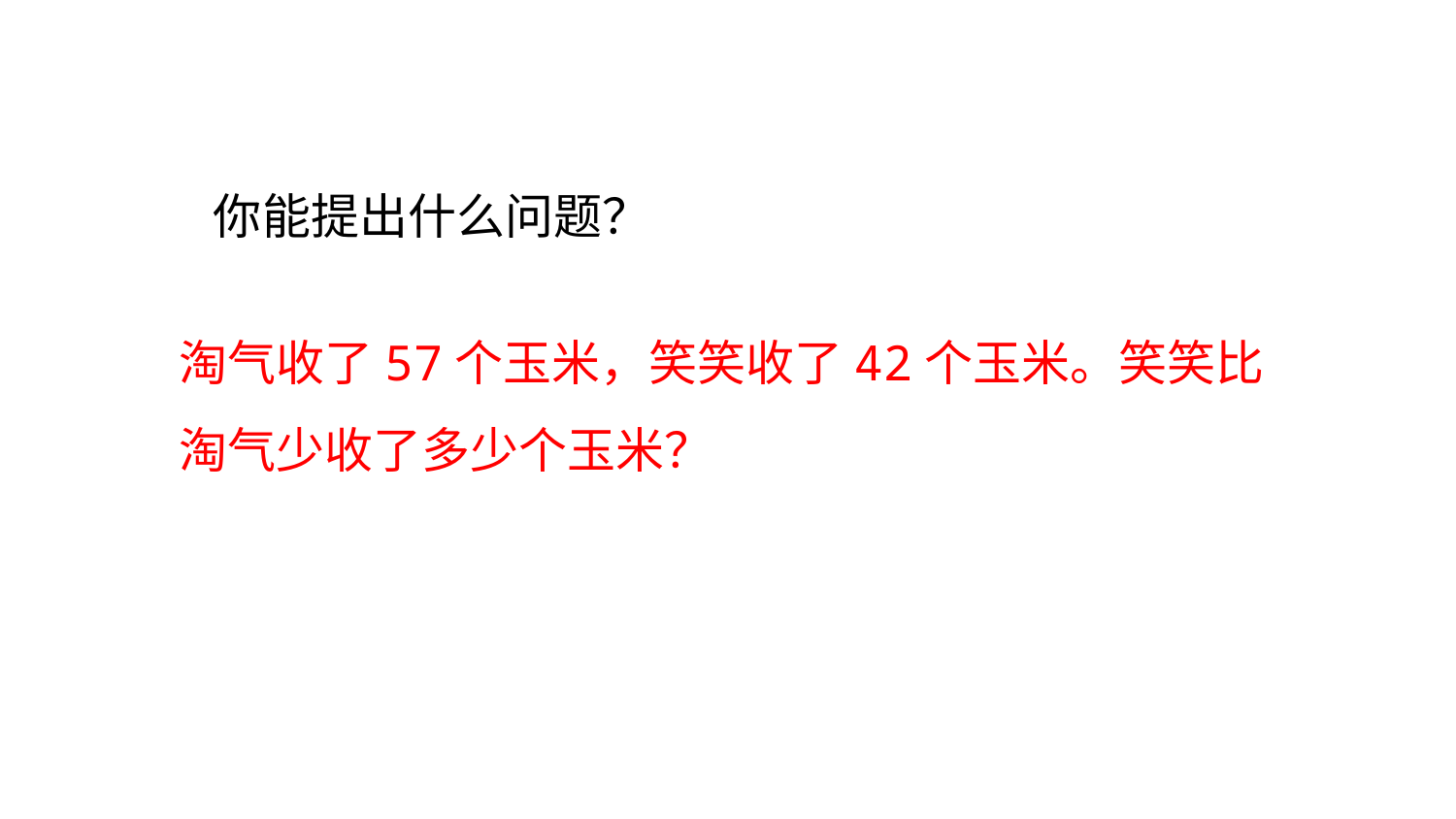

你能提出什么问题？
淘气收了57个玉米，笑笑收了42个玉米。笑笑比淘气少收了多少个玉米？